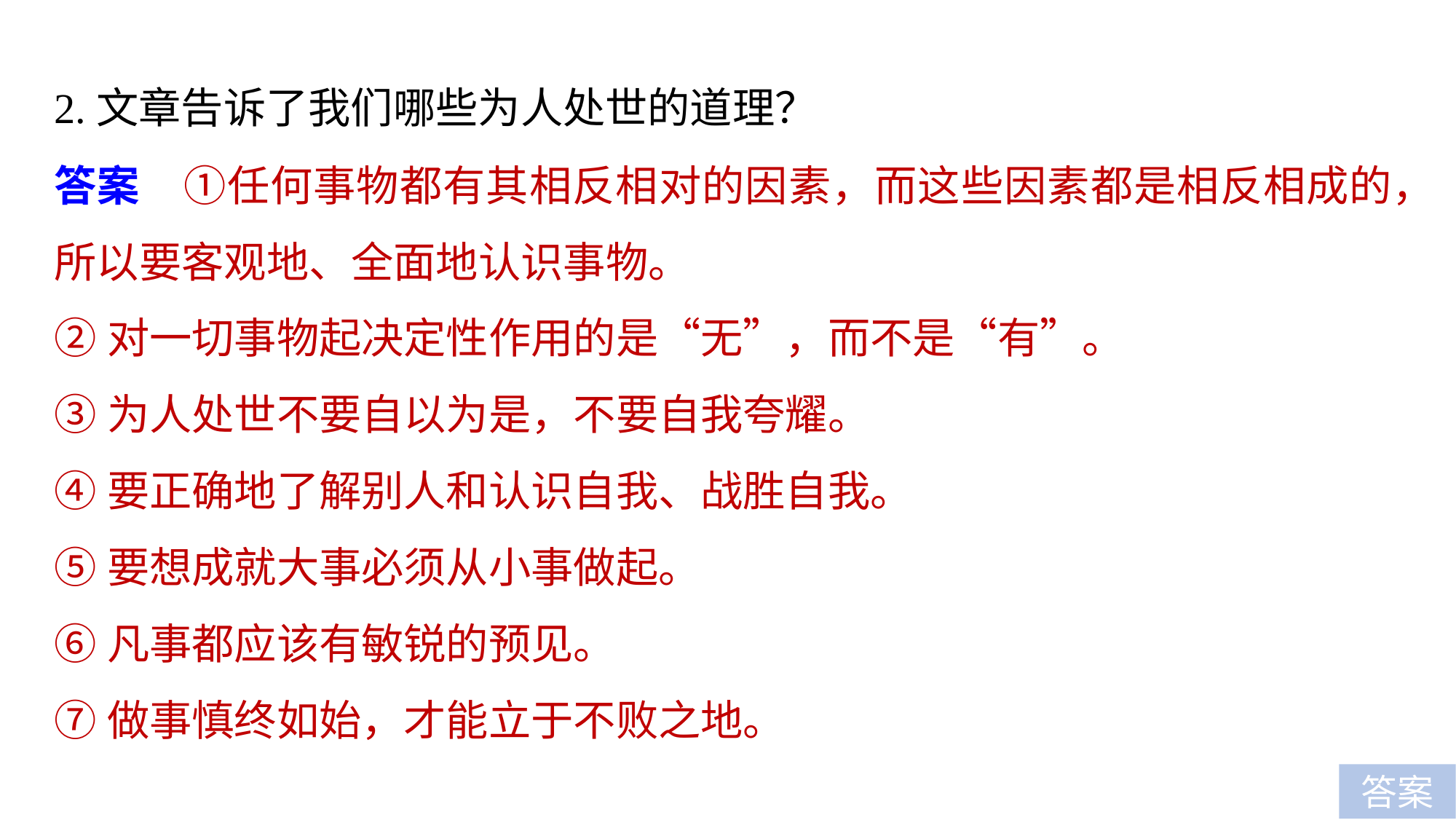

2.文章告诉了我们哪些为人处世的道理？
答案　①任何事物都有其相反相对的因素，而这些因素都是相反相成的，所以要客观地、全面地认识事物。
②对一切事物起决定性作用的是“无”，而不是“有”。
③为人处世不要自以为是，不要自我夸耀。
④要正确地了解别人和认识自我、战胜自我。
⑤要想成就大事必须从小事做起。
⑥凡事都应该有敏锐的预见。
⑦做事慎终如始，才能立于不败之地。
答案